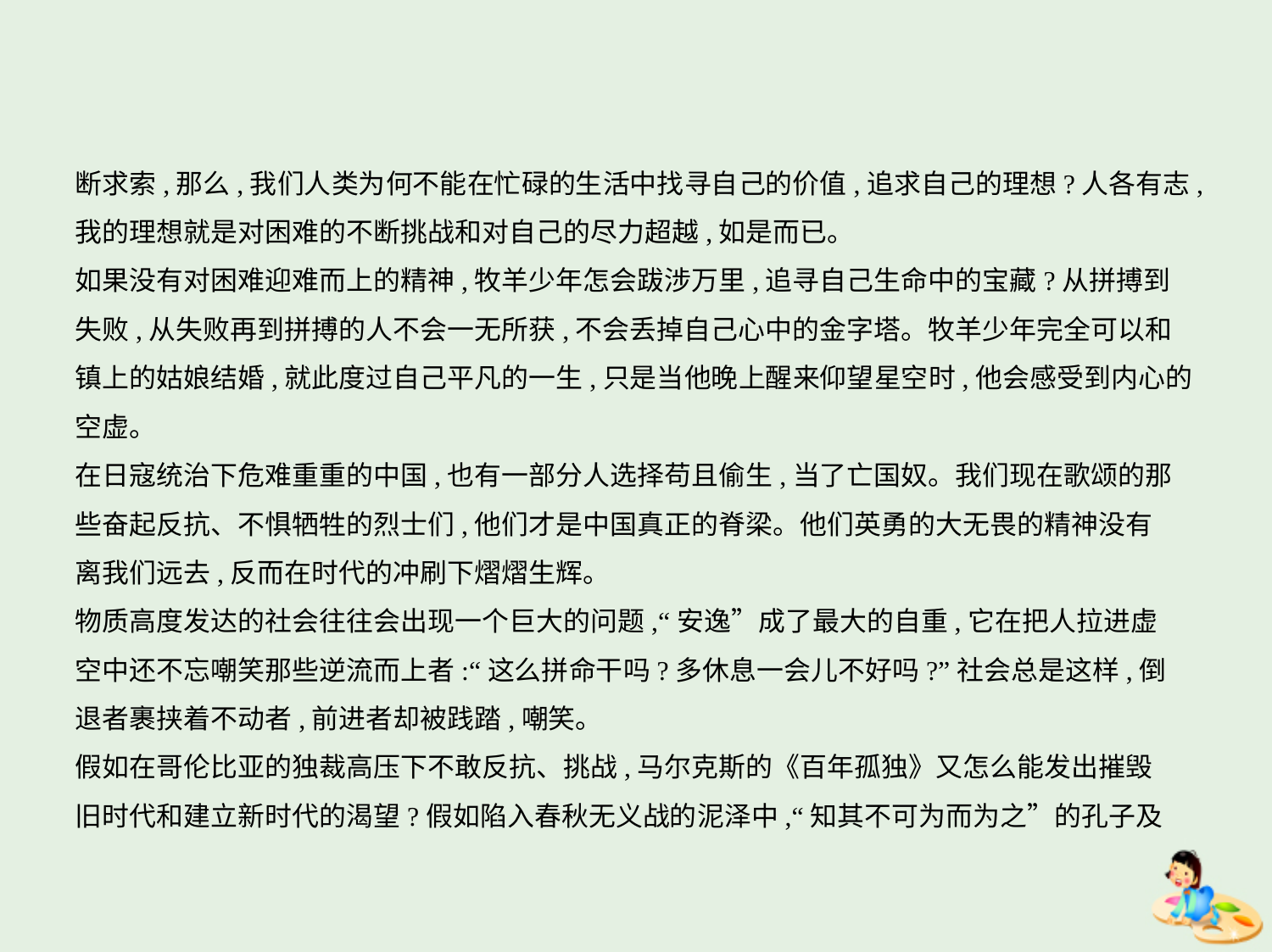

断求索,那么,我们人类为何不能在忙碌的生活中找寻自己的价值,追求自己的理想?人各有志,
我的理想就是对困难的不断挑战和对自己的尽力超越,如是而已。
如果没有对困难迎难而上的精神,牧羊少年怎会跋涉万里,追寻自己生命中的宝藏?从拼搏到
失败,从失败再到拼搏的人不会一无所获,不会丢掉自己心中的金字塔。牧羊少年完全可以和
镇上的姑娘结婚,就此度过自己平凡的一生,只是当他晚上醒来仰望星空时,他会感受到内心的
空虚。
在日寇统治下危难重重的中国,也有一部分人选择苟且偷生,当了亡国奴。我们现在歌颂的那
些奋起反抗、不惧牺牲的烈士们,他们才是中国真正的脊梁。他们英勇的大无畏的精神没有
离我们远去,反而在时代的冲刷下熠熠生辉。
物质高度发达的社会往往会出现一个巨大的问题,“安逸”成了最大的自重,它在把人拉进虚
空中还不忘嘲笑那些逆流而上者:“这么拼命干吗?多休息一会儿不好吗?”社会总是这样,倒
退者裹挟着不动者,前进者却被践踏,嘲笑。
假如在哥伦比亚的独裁高压下不敢反抗、挑战,马尔克斯的《百年孤独》又怎么能发出摧毁
旧时代和建立新时代的渴望?假如陷入春秋无义战的泥泽中,“知其不可为而为之”的孔子及